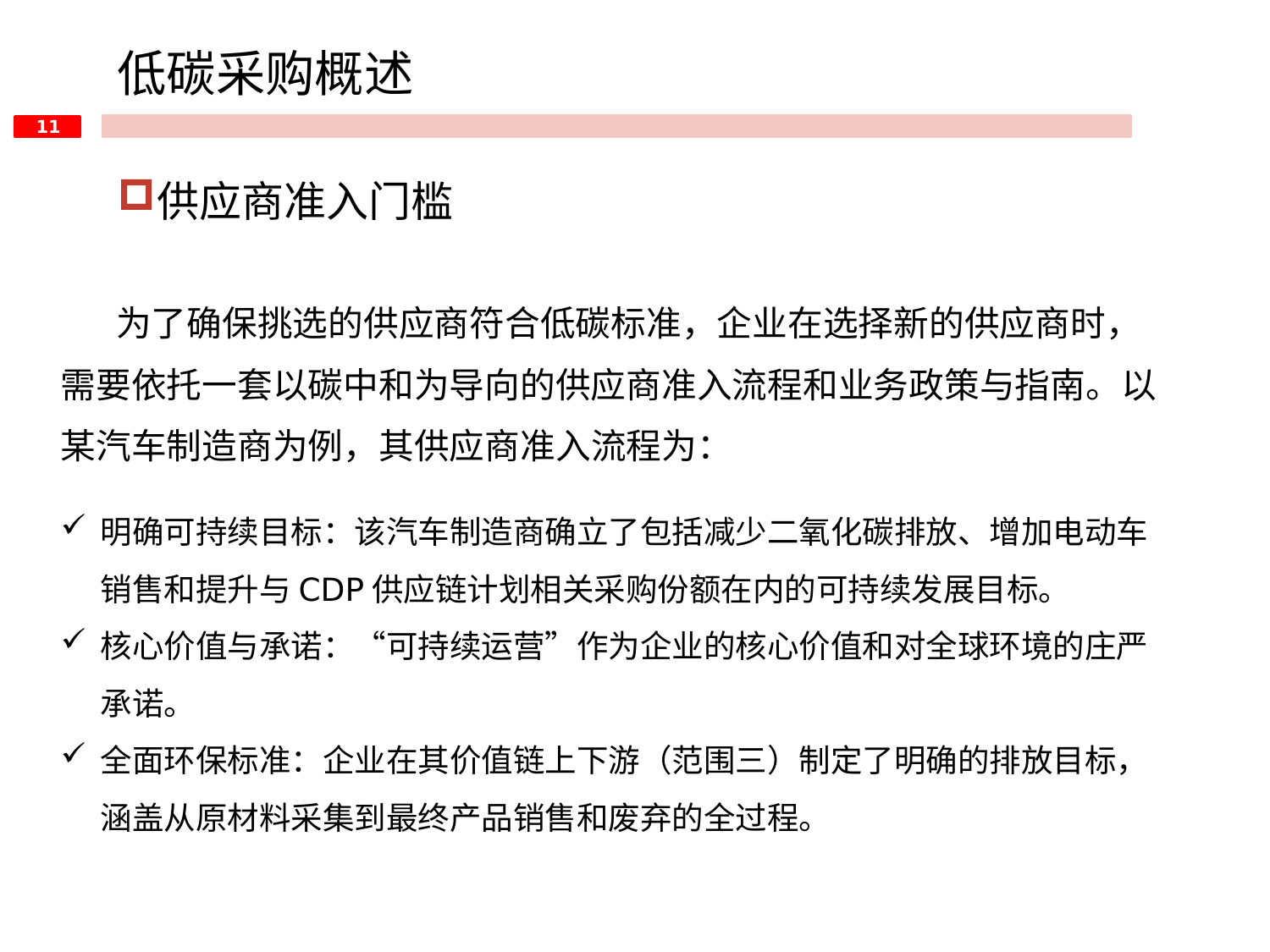

低碳采购概述

11
供应商准入门槛
      为了确保挑选的供应商符合低碳标准，企业在选择新的供应商时，需要依托一套以碳中和为导向的供应商准入流程和业务政策与指南。以某汽车制造商为例，其供应商准入流程为：
明确可持续目标：该汽车制造商确立了包括减少二氧化碳排放、增加电动车销售和提升与CDP供应链计划相关采购份额在内的可持续发展目标。
核心价值与承诺：“可持续运营”作为企业的核心价值和对全球环境的庄严承诺。
全面环保标准：企业在其价值链上下游（范围三）制定了明确的排放目标，涵盖从原材料采集到最终产品销售和废弃的全过程。